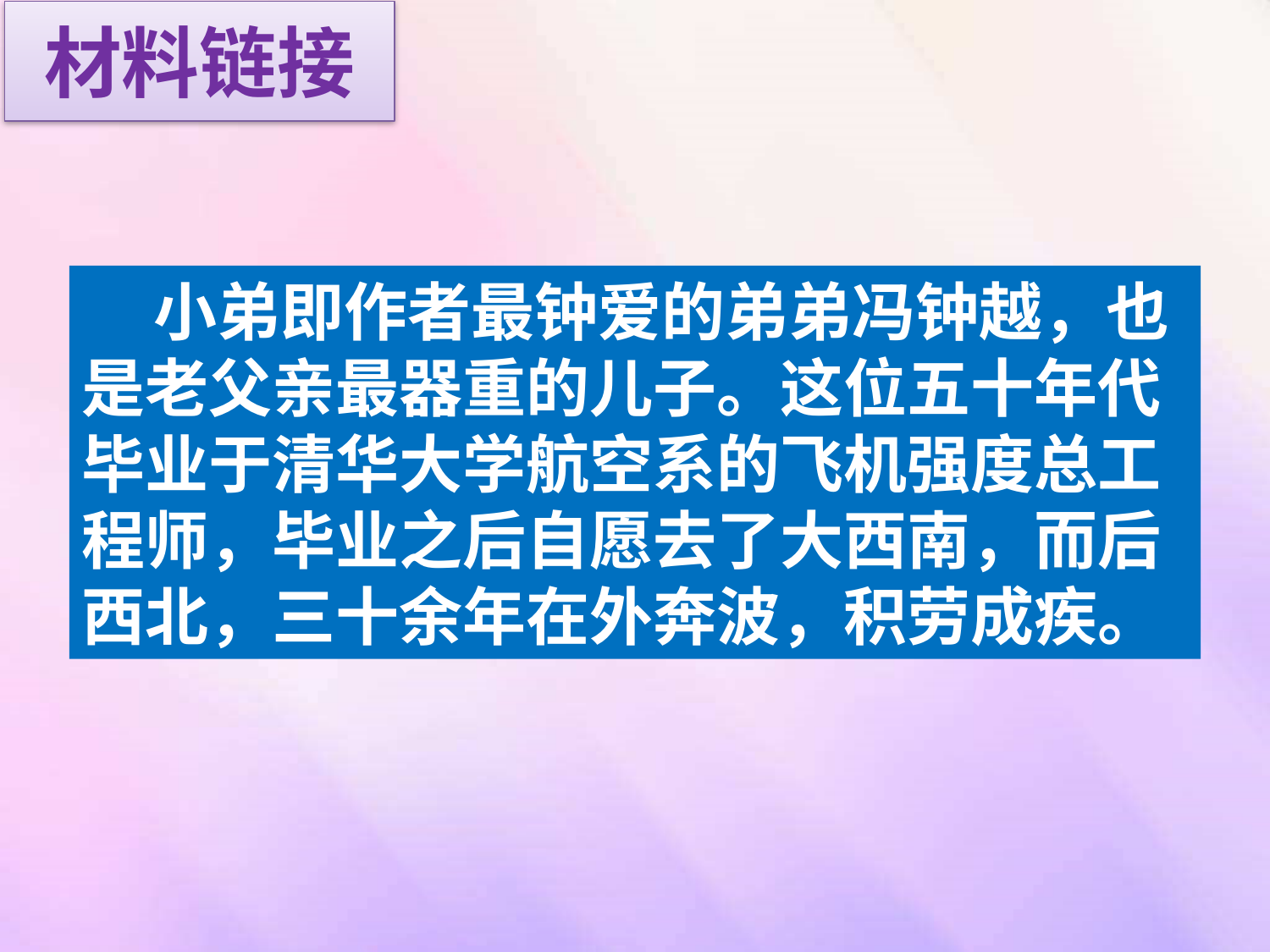

材料链接
    小弟即作者最钟爱的弟弟冯钟越，也是老父亲最器重的儿子。这位五十年代毕业于清华大学航空系的飞机强度总工程师，毕业之后自愿去了大西南，而后西北，三十余年在外奔波，积劳成疾。